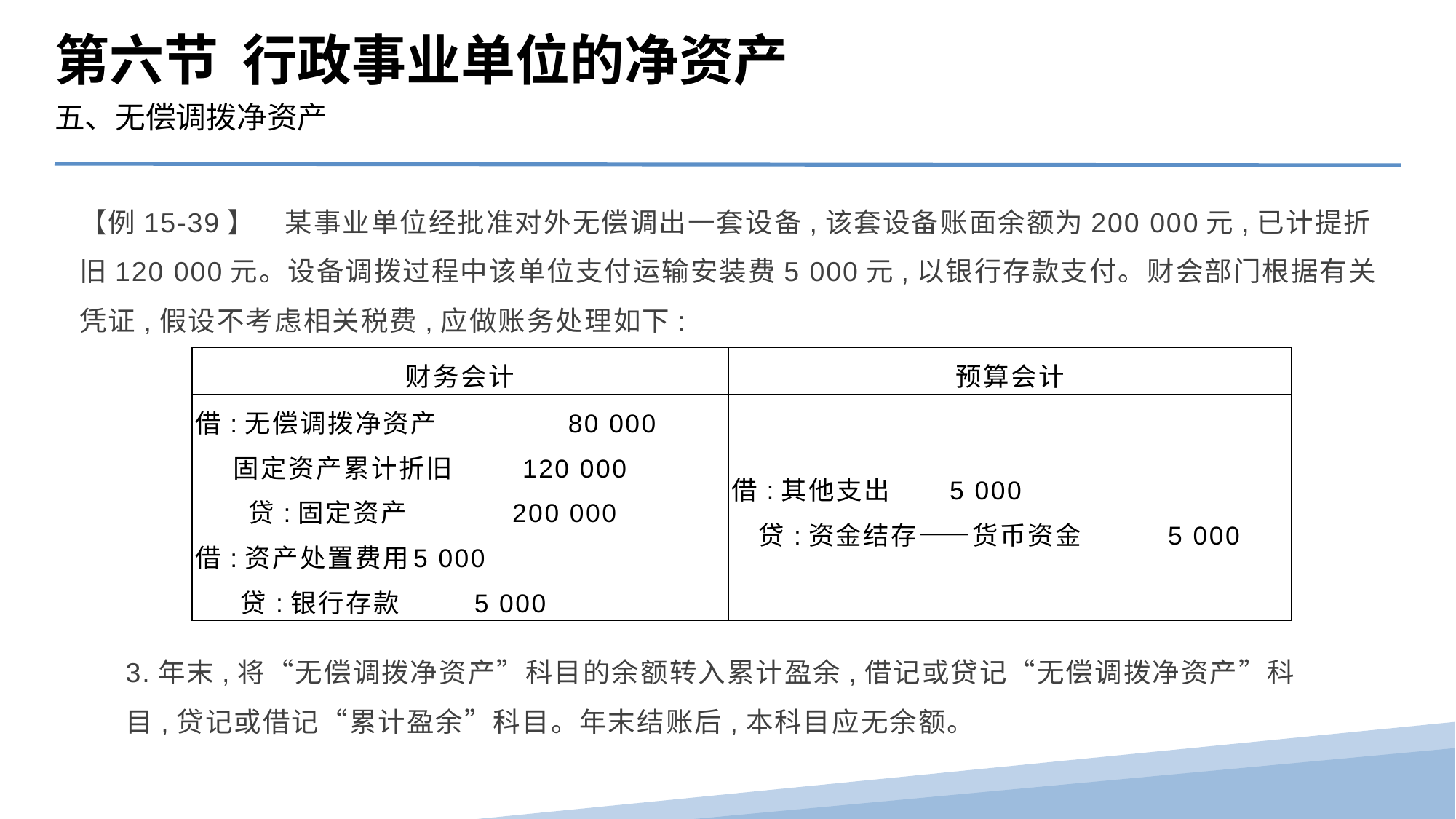

第六节  行政事业单位的净资产
五、无偿调拨净资产
【例15-39】　某事业单位经批准对外无偿调出一套设备,该套设备账面余额为200 000元,已计提折旧120 000元。设备调拨过程中该单位支付运输安装费5 000元,以银行存款支付。财会部门根据有关凭证,假设不考虑相关税费,应做账务处理如下:
| 财务会计 | 预算会计 |
| --- | --- |
| 借:无偿调拨净资产 80 000 固定资产累计折旧 120 000 贷:固定资产 200 000 借:资产处置费用 5 000 贷:银行存款 5 000 | 借:其他支出 5 000 贷:资金结存——货币资金 5 000 |
3.年末,将“无偿调拨净资产”科目的余额转入累计盈余,借记或贷记“无偿调拨净资产”科目,贷记或借记“累计盈余”科目。年末结账后,本科目应无余额。